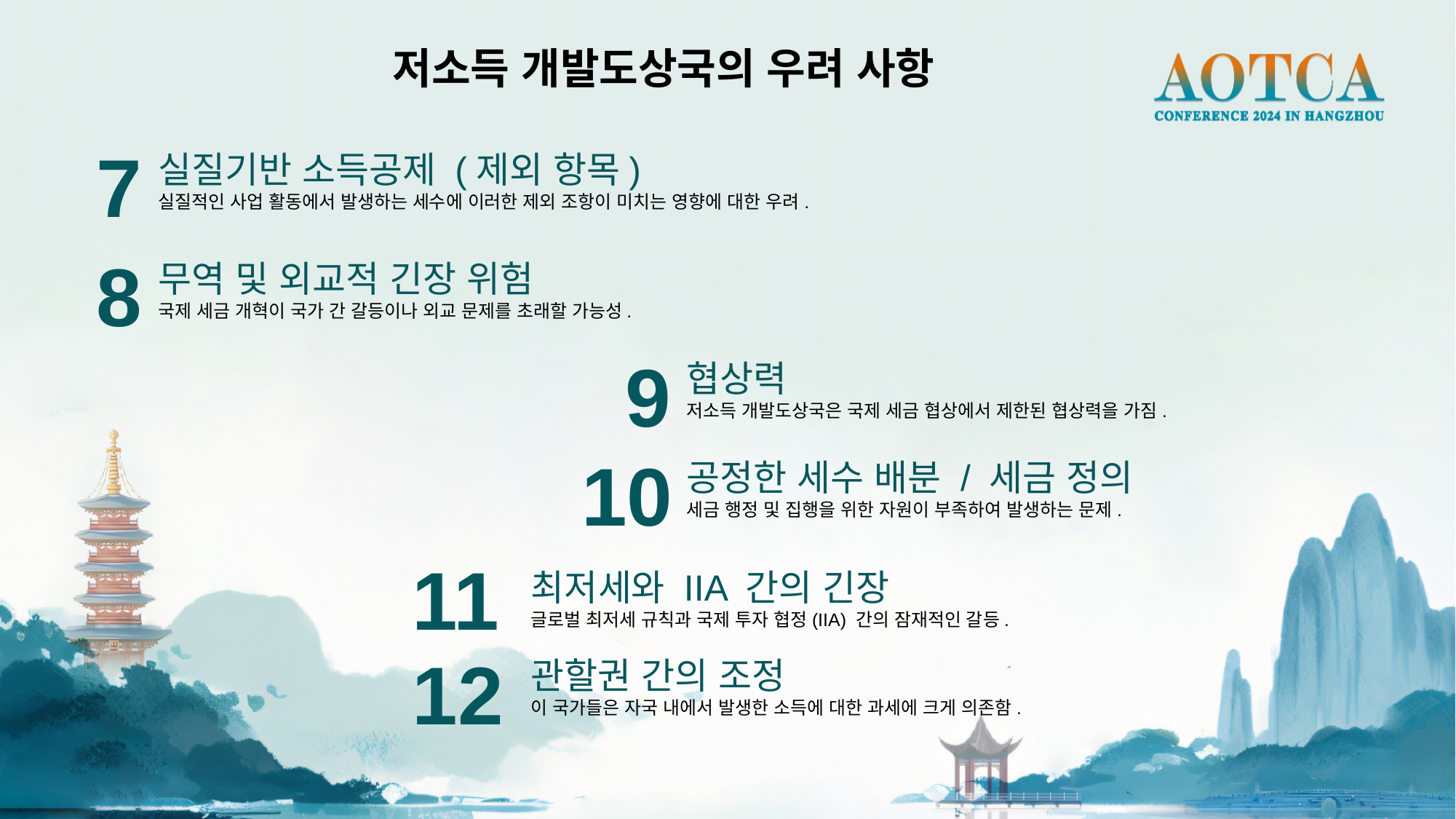

저소득 개발도상국의 우려 사항
7
실질기반 소득공제 (제외 항목)
실질적인 사업 활동에서 발생하는 세수에 이러한 제외 조항이 미치는 영향에 대한 우려.
8
무역 및 외교적 긴장 위험
국제 세금 개혁이 국가 간 갈등이나 외교 문제를 초래할 가능성.
9
협상력
저소득 개발도상국은 국제 세금 협상에서 제한된 협상력을 가짐.
10
공정한 세수 배분 / 세금 정의
세금 행정 및 집행을 위한 자원이 부족하여 발생하는 문제.
11
최저세와 IIA 간의 긴장
글로벌 최저세 규칙과 국제 투자 협정(IIA) 간의 잠재적인 갈등.
12
관할권 간의 조정
이 국가들은 자국 내에서 발생한 소득에 대한 과세에 크게 의존함.